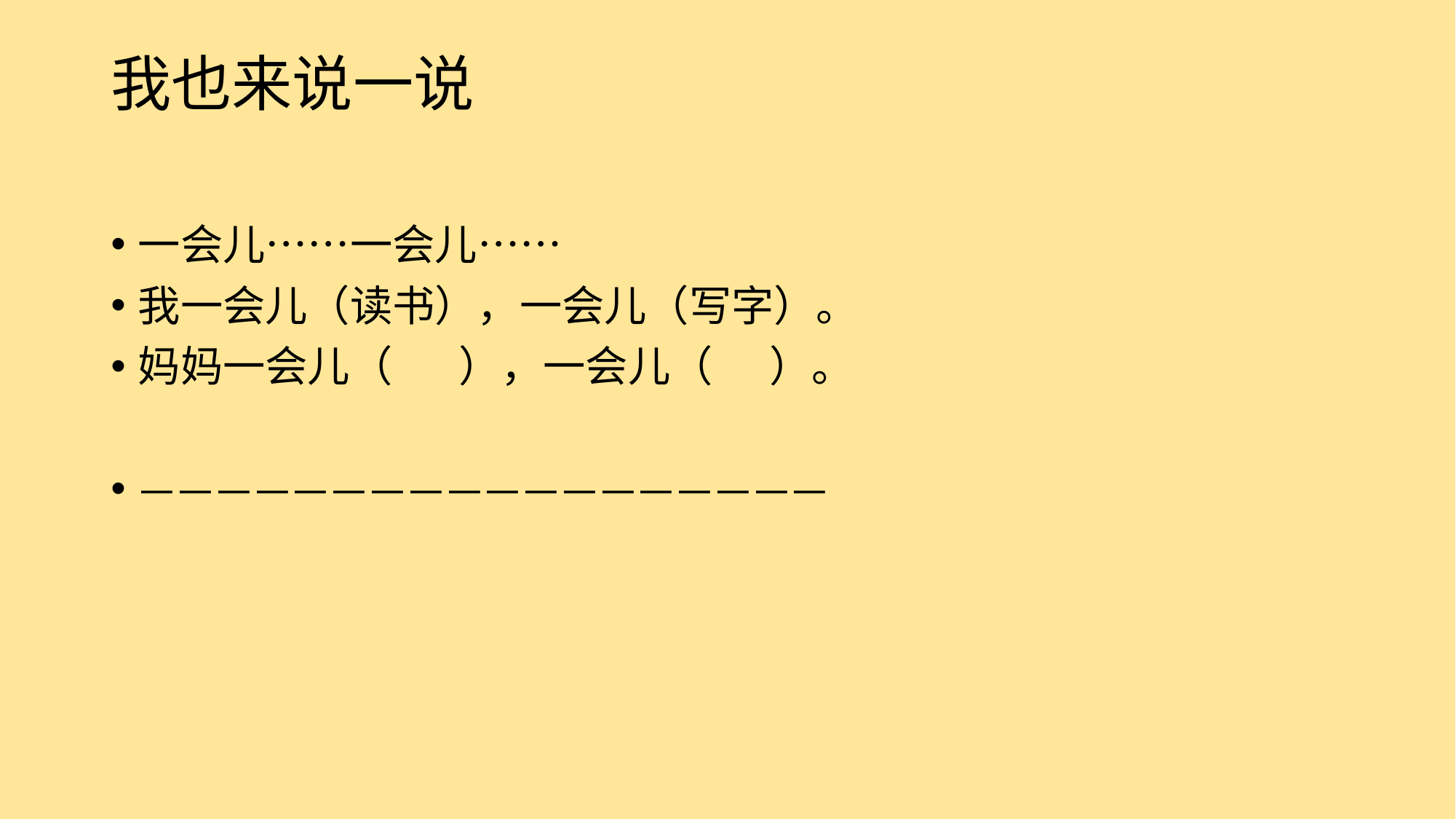

# 我也来说一说
一会儿……一会儿……
我一会儿（读书），一会儿（写字）。
妈妈一会儿（       ），一会儿（      ）。

——————————————————